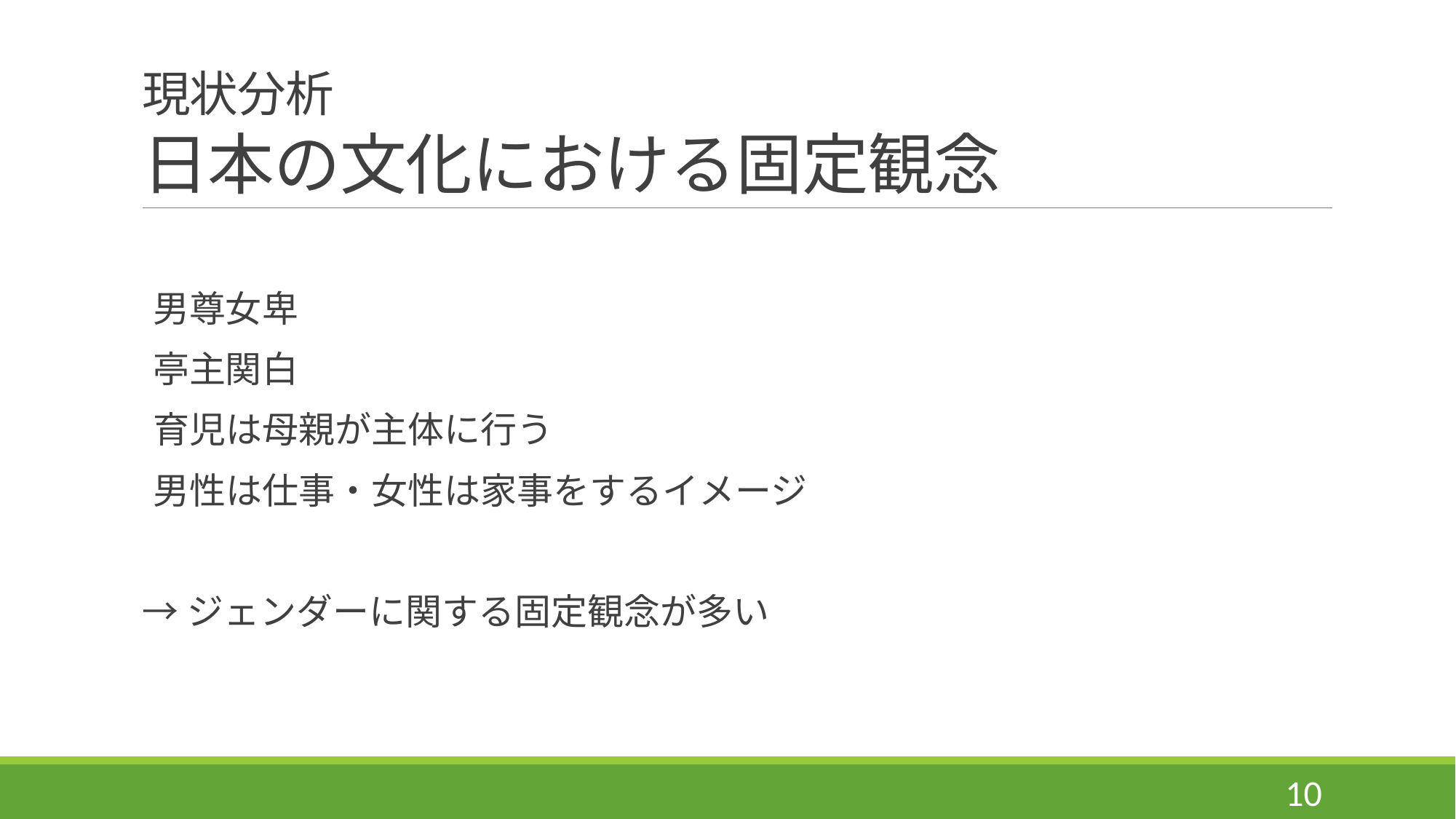

# 現状分析 日本の文化における固定観念

男尊女卑
亭主関白
育児は母親が主体に行う
男性は仕事・女性は家事をするイメージ

→ジェンダーに関する固定観念が多い

10